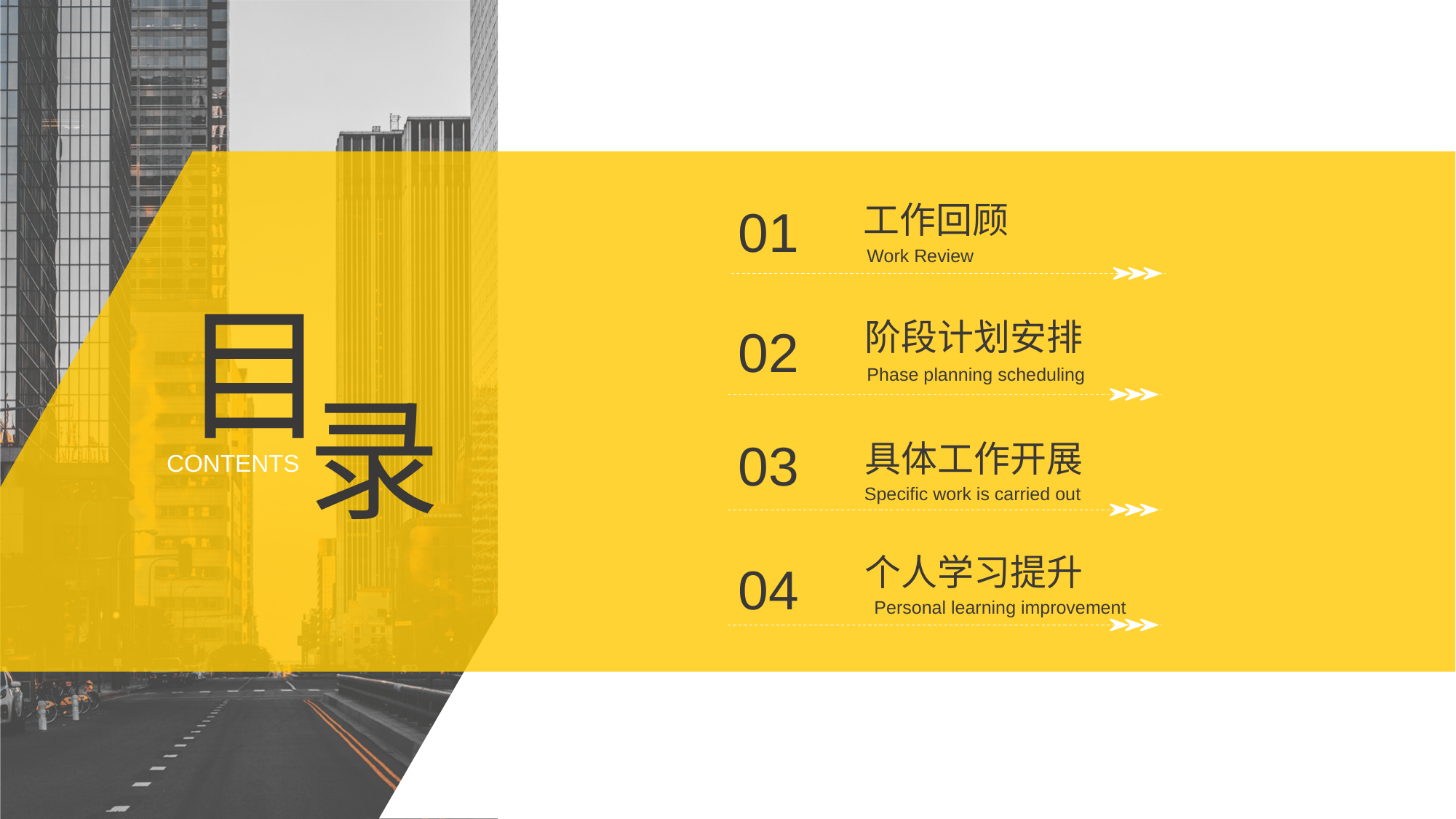

01
工作回顾
Work Review

02
阶段计划安排
Phase planning scheduling

03
具体工作开展
Specific work is carried out

个人学习提升
04
Personal learning improvement